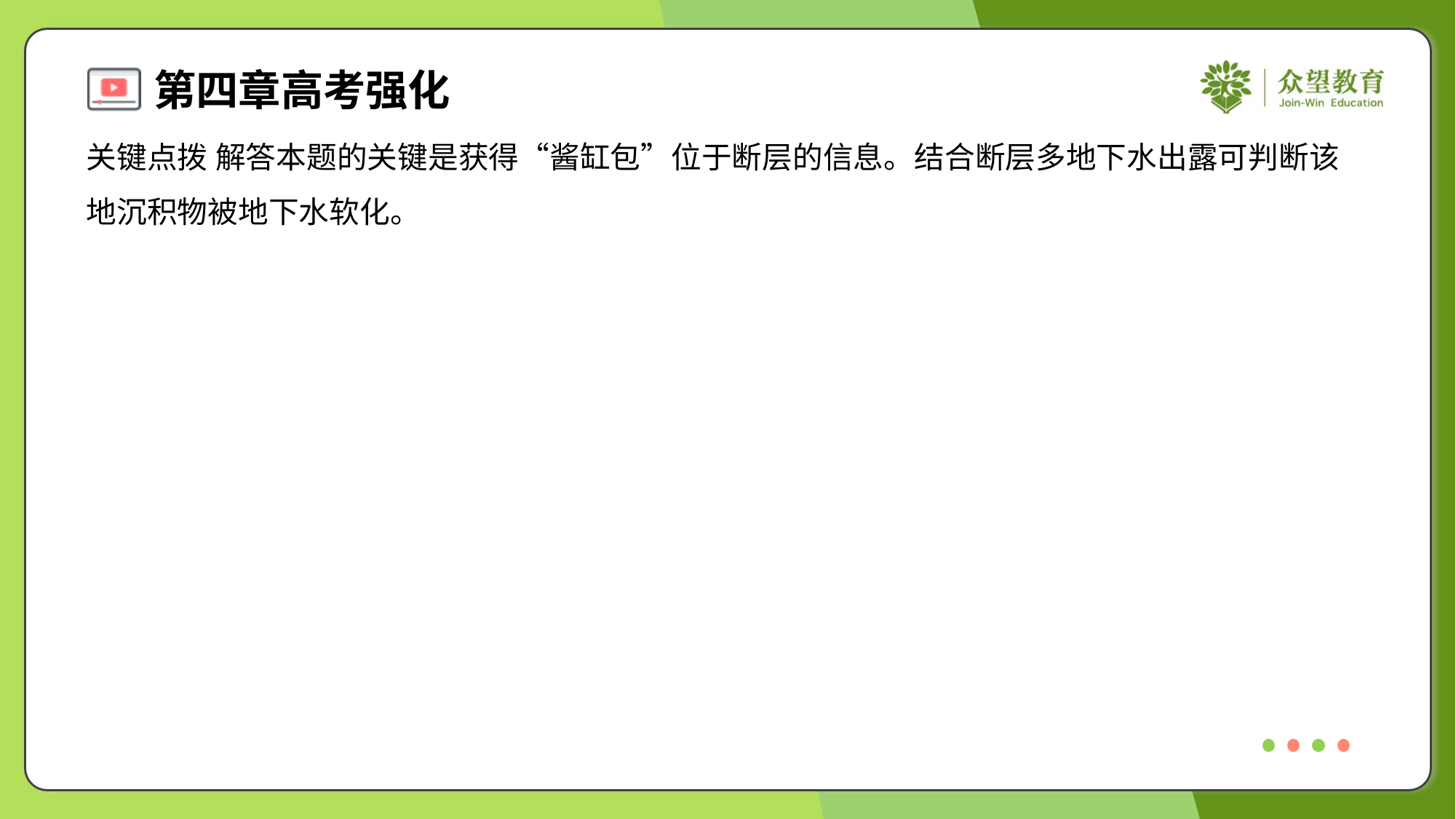

关键点拨 解答本题的关键是获得“酱缸包”位于断层的信息。结合断层多地下水出露可判断该
地沉积物被地下水软化。